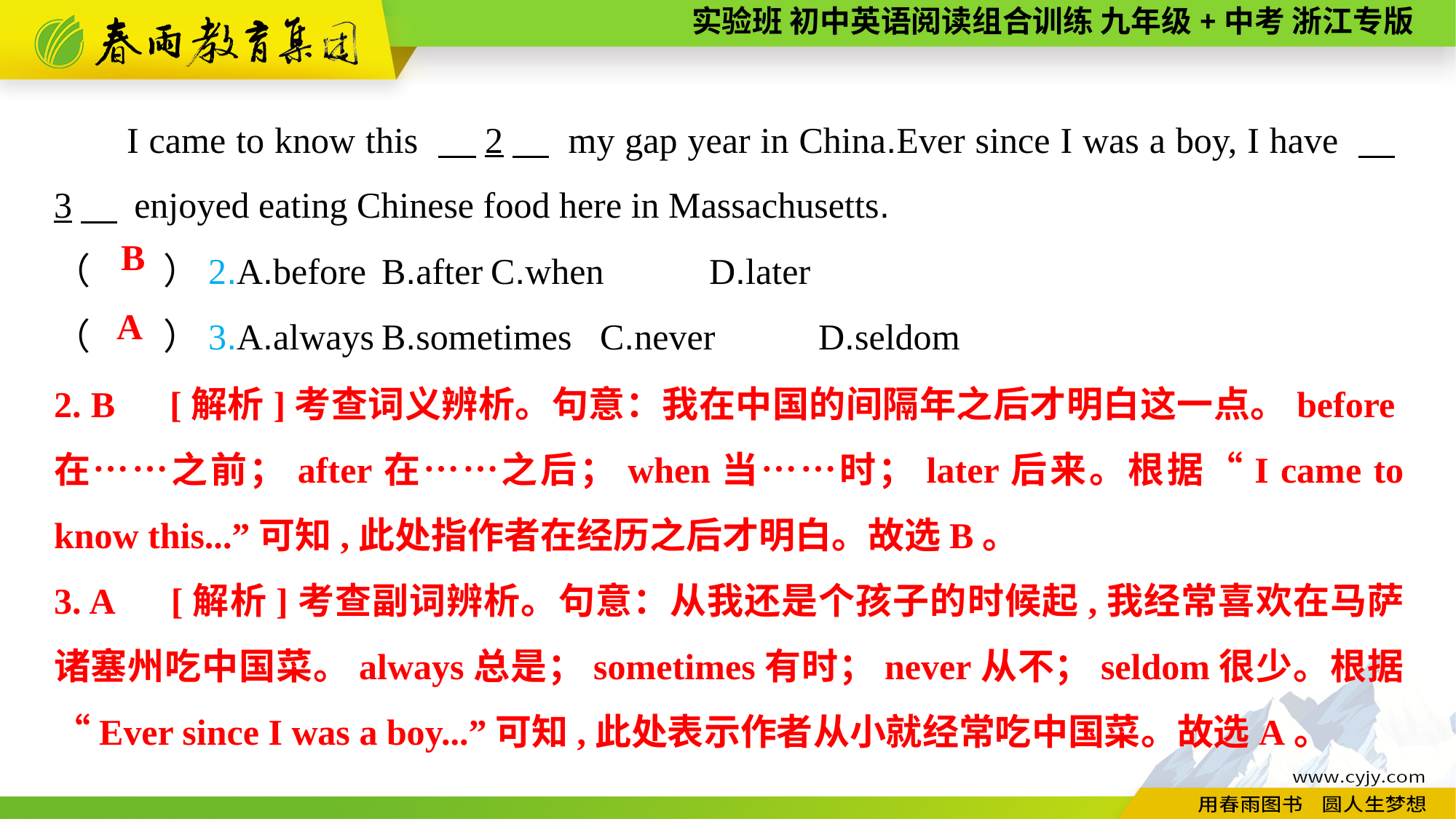

I came to know this 　2　 my gap year in China.Ever since I was a boy, I have 　3　 enjoyed eating Chinese food here in Massachusetts.
（　　）2.A.before	B.after	C.when	D.later
（　　）3.A.always	B.sometimes	C.never	D.seldom
B
A
2. B　[解析]考查词义辨析。句意：我在中国的间隔年之后才明白这一点。before在……之前；after在……之后；when当……时；later后来。根据“I came to know this...”可知,此处指作者在经历之后才明白。故选B。
3. A　[解析]考查副词辨析。句意：从我还是个孩子的时候起,我经常喜欢在马萨诸塞州吃中国菜。always总是；sometimes有时；never从不；seldom很少。根据“Ever since I was a boy...”可知,此处表示作者从小就经常吃中国菜。故选A。